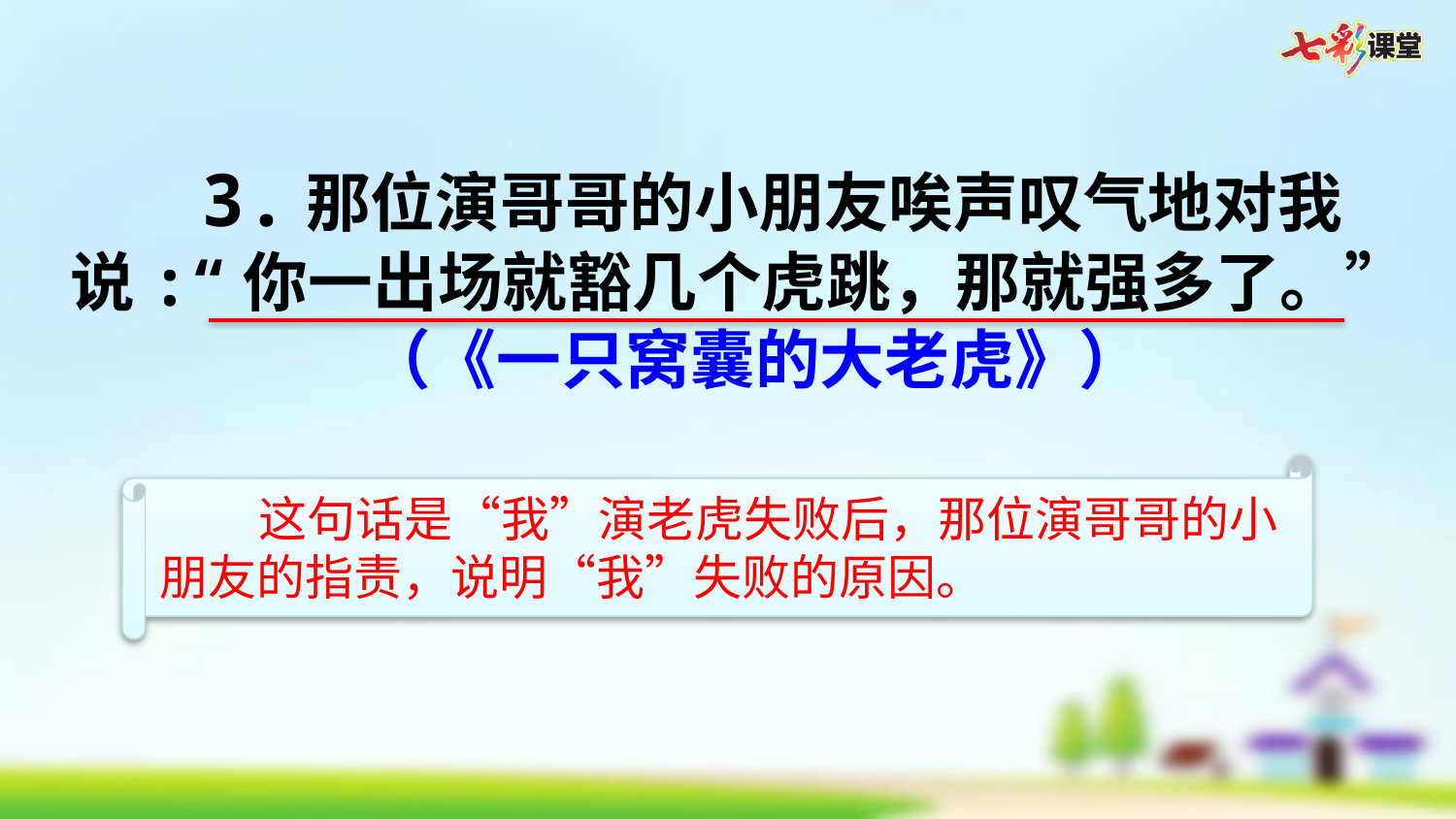

3.那位演哥哥的小朋友唉声叹气地对我说:“你一出场就豁几个虎跳，那就强多了。”
                   （《一只窝囊的大老虎》）
        这句话是“我”演老虎失败后，那位演哥哥的小朋友的指责，说明“我”失败的原因。